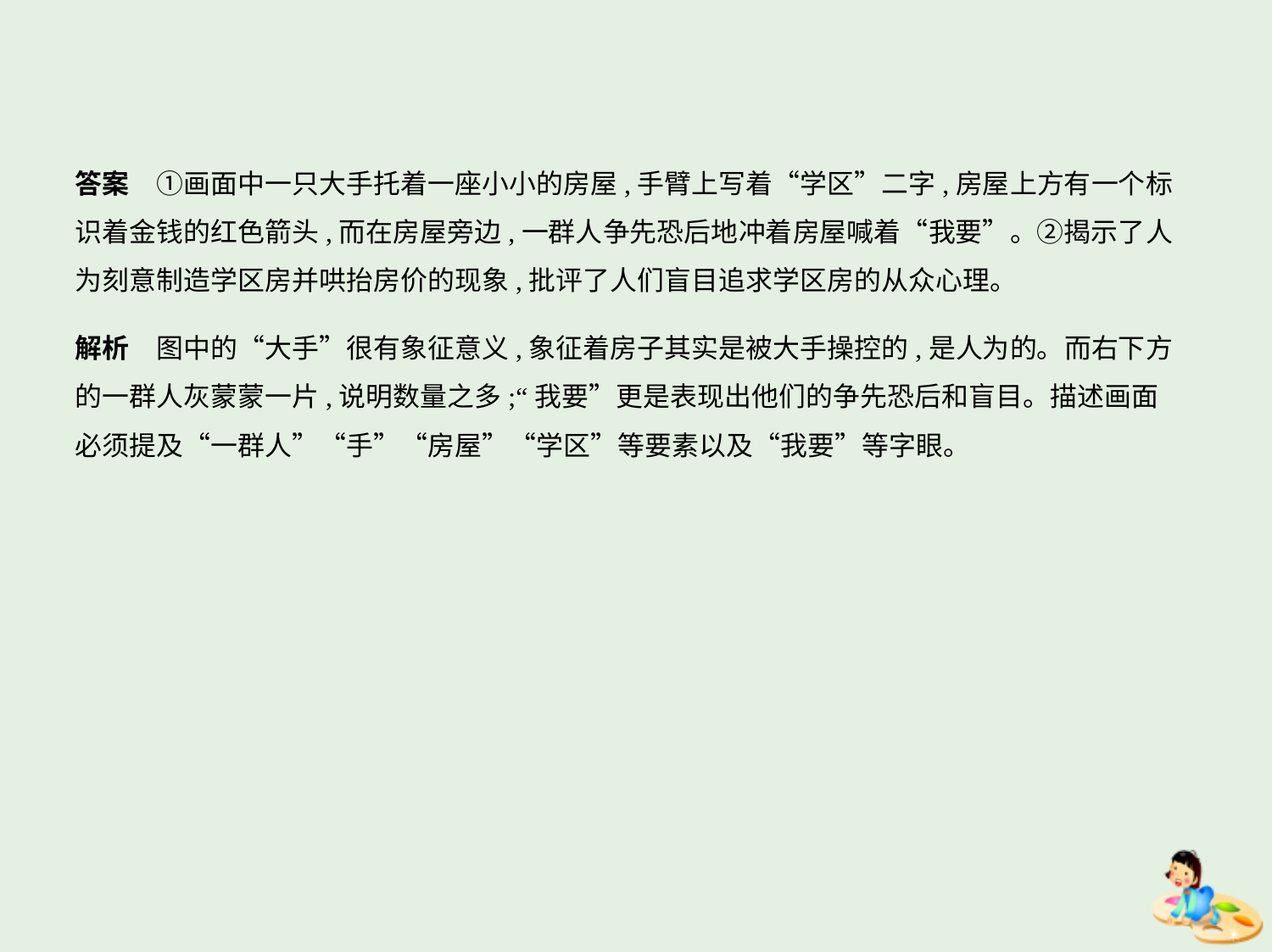

答案　①画面中一只大手托着一座小小的房屋,手臂上写着“学区”二字,房屋上方有一个标
识着金钱的红色箭头,而在房屋旁边,一群人争先恐后地冲着房屋喊着“我要”。②揭示了人
为刻意制造学区房并哄抬房价的现象,批评了人们盲目追求学区房的从众心理。
解析　图中的“大手”很有象征意义,象征着房子其实是被大手操控的,是人为的。而右下方
的一群人灰蒙蒙一片,说明数量之多;“我要”更是表现出他们的争先恐后和盲目。描述画面
必须提及“一群人”“手”“房屋”“学区”等要素以及“我要”等字眼。